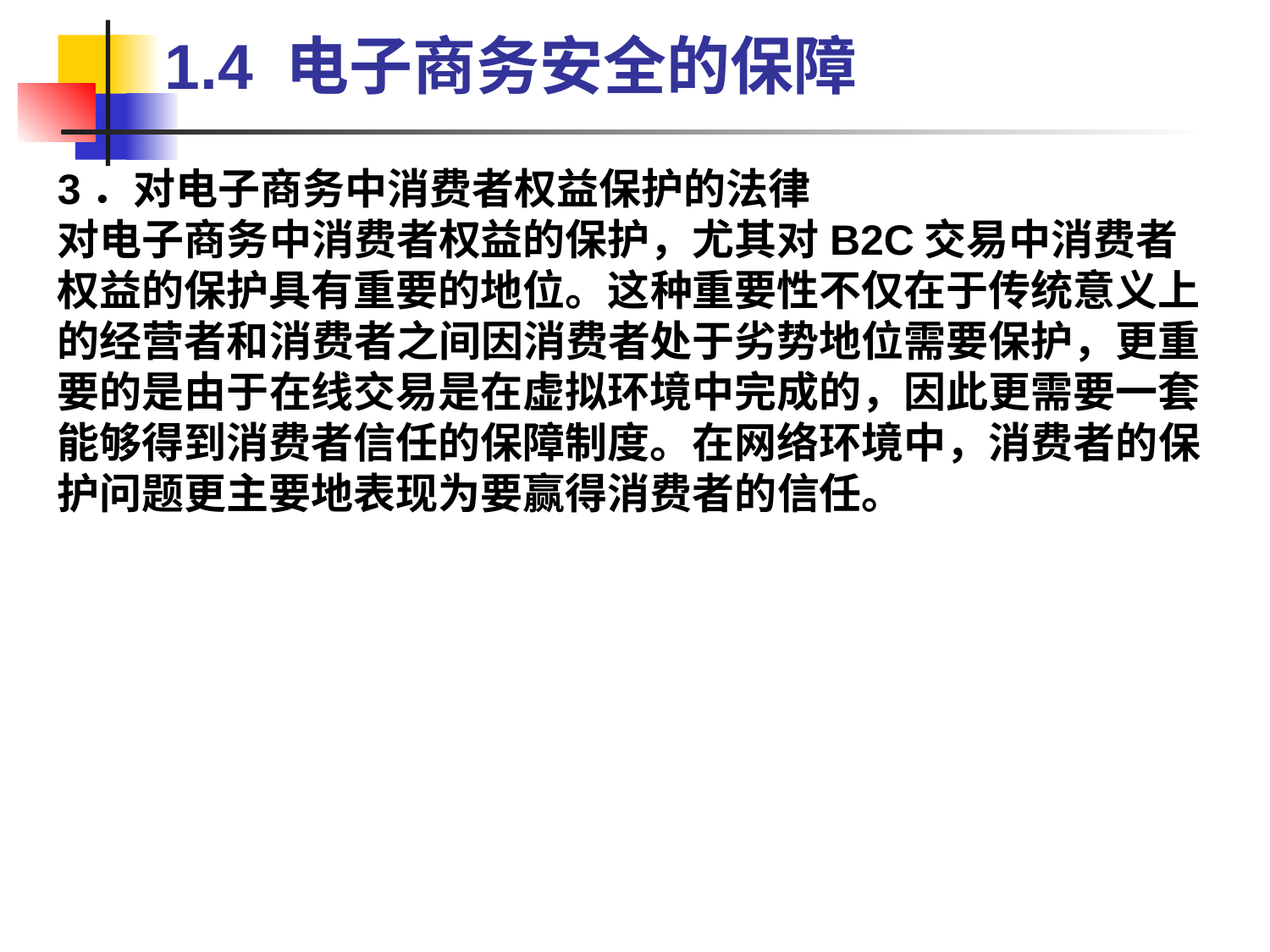

1.4 电子商务安全的保障
3．对电子商务中消费者权益保护的法律
对电子商务中消费者权益的保护，尤其对B2C交易中消费者权益的保护具有重要的地位。这种重要性不仅在于传统意义上的经营者和消费者之间因消费者处于劣势地位需要保护，更重要的是由于在线交易是在虚拟环境中完成的，因此更需要一套能够得到消费者信任的保障制度。在网络环境中，消费者的保护问题更主要地表现为要赢得消费者的信任。